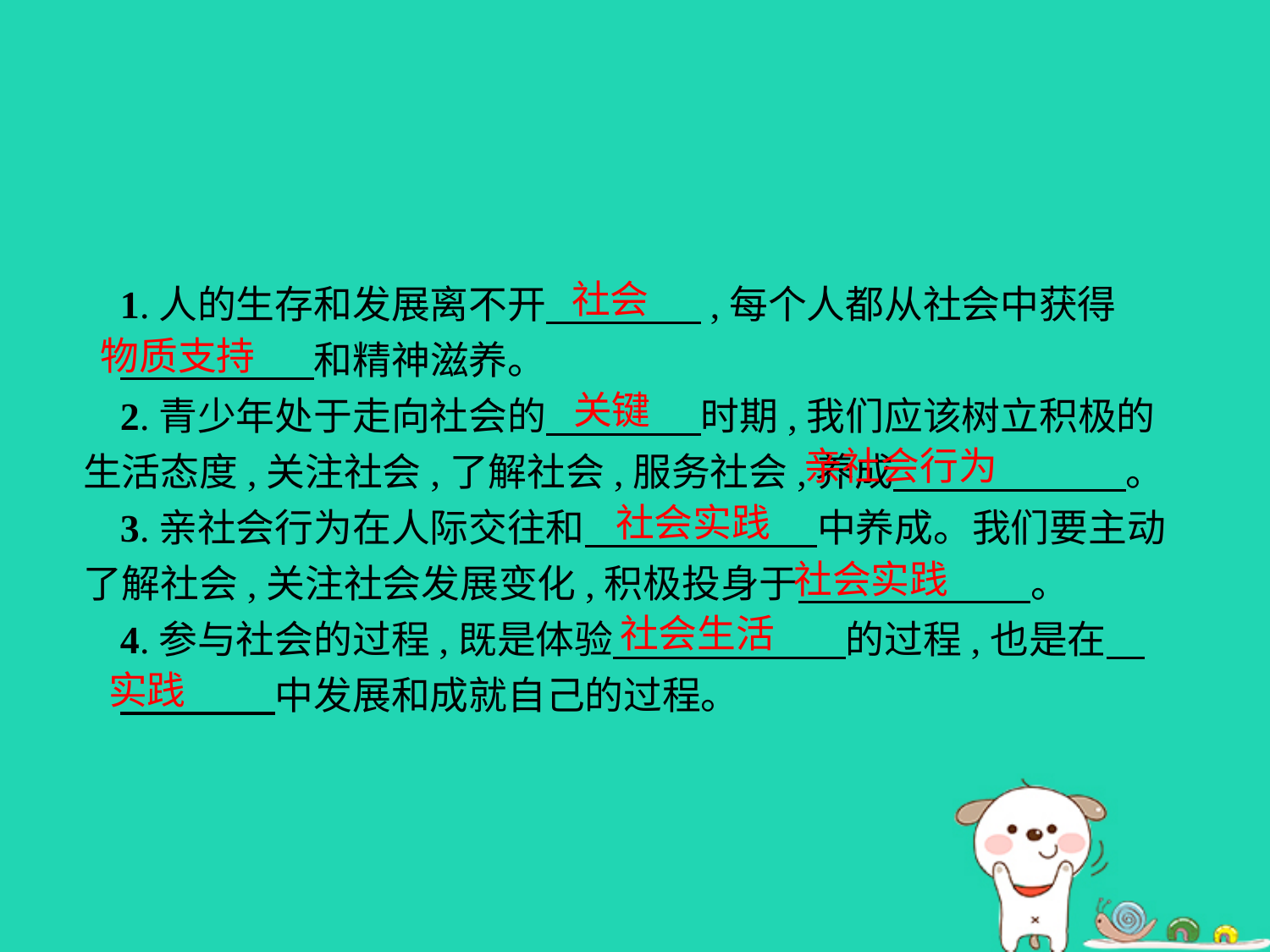

社会
1.人的生存和发展离不开　　　　,每个人都从社会中获得
　　　　　和精神滋养。
2.青少年处于走向社会的　　　　时期,我们应该树立积极的生活态度,关注社会,了解社会,服务社会,养成　　　　　　。
3.亲社会行为在人际交往和　　　　　　中养成。我们要主动了解社会,关注社会发展变化,积极投身于　　　　　　。
4.参与社会的过程,既是体验　　　　　　的过程,也是在
　　　　中发展和成就自己的过程。
物质支持
关键
亲社会行为
社会实践
社会实践
社会生活
实践